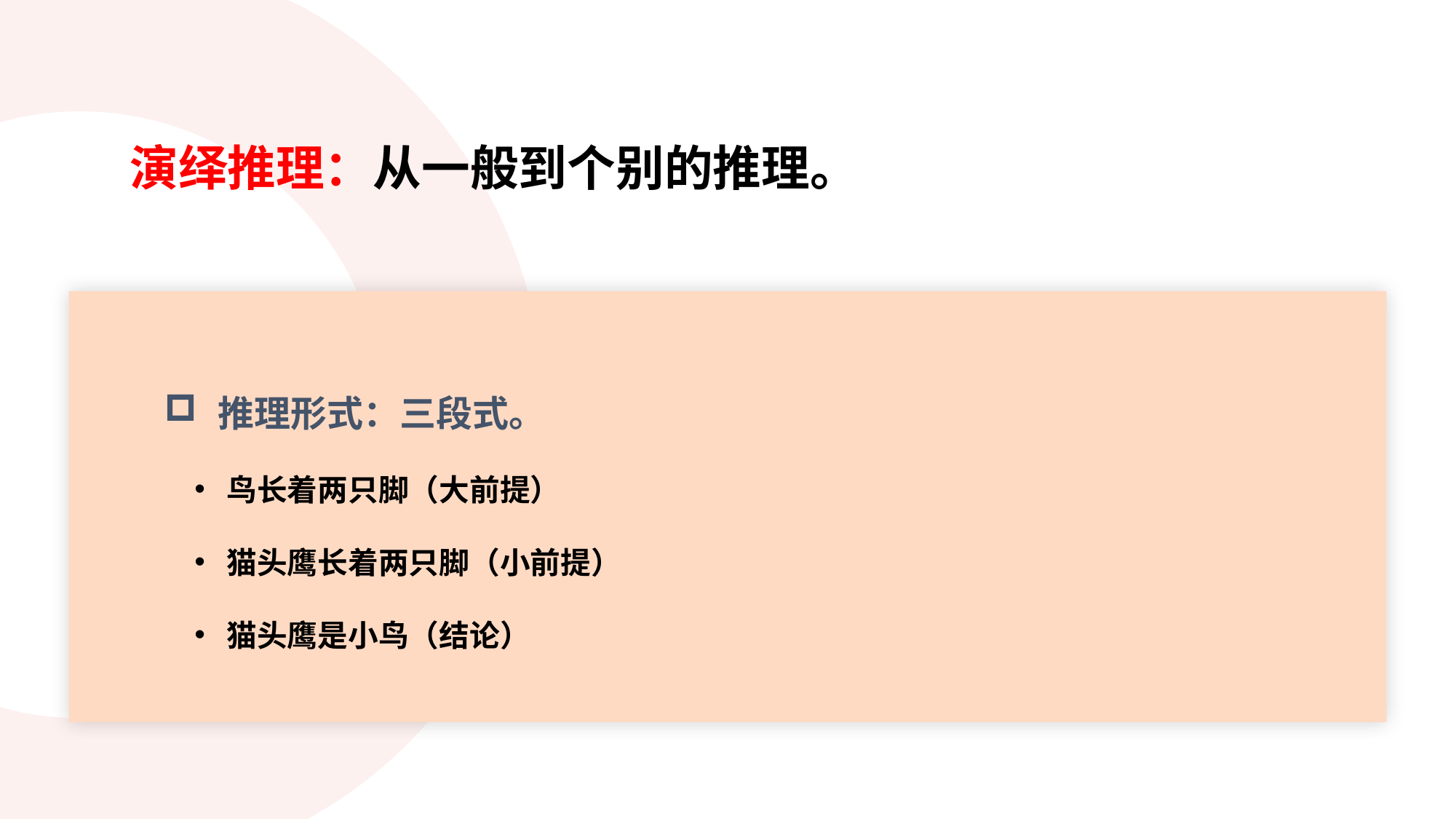

演绎推理：从一般到个别的推理。

推理形式：三段式。
鸟长着两只脚（大前提）
猫头鹰长着两只脚（小前提）
猫头鹰是小鸟（结论）